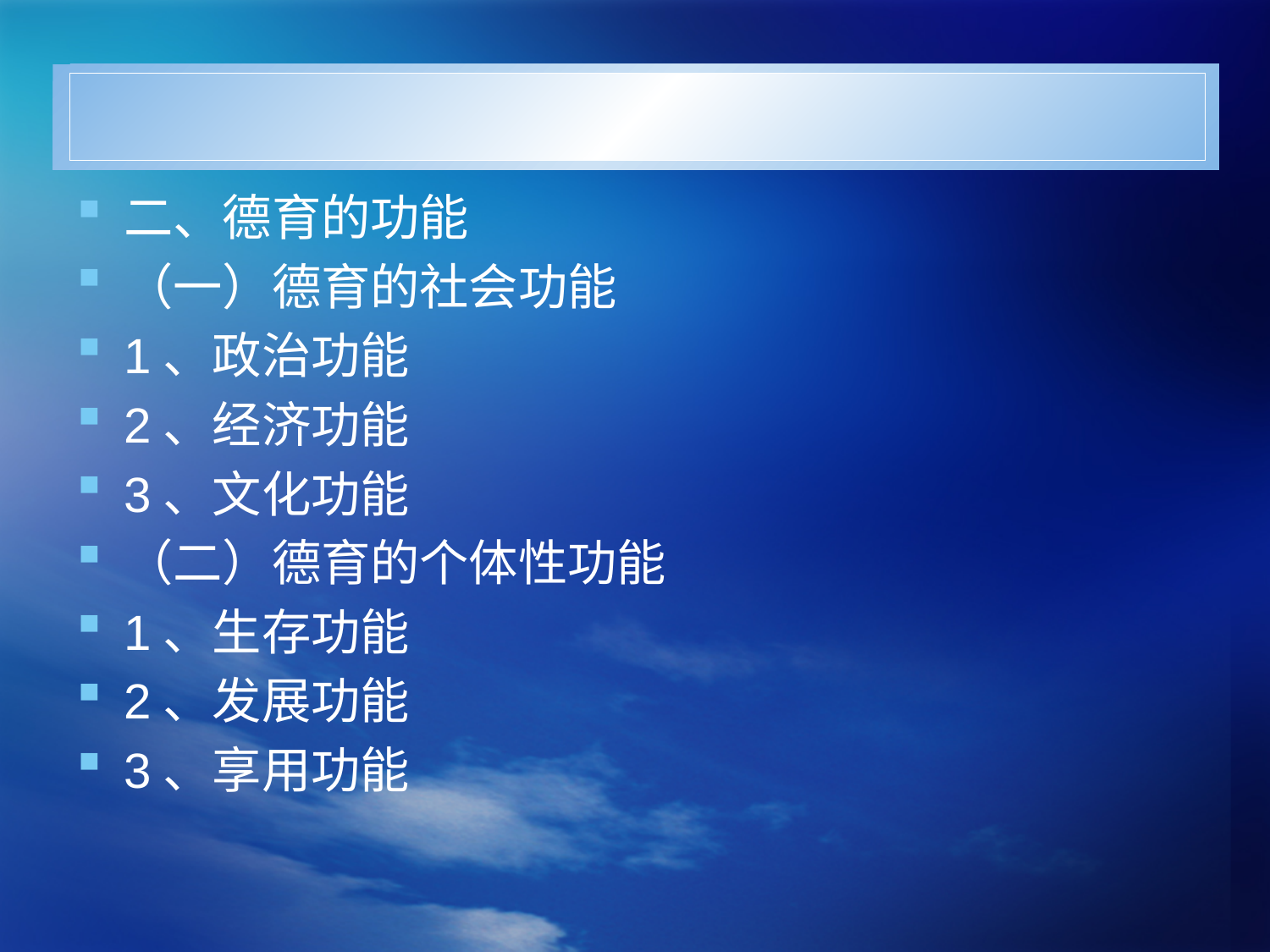

#
二、德育的功能
（一）德育的社会功能
1、政治功能
2、经济功能
3、文化功能
（二）德育的个体性功能
1、生存功能
2、发展功能
3、享用功能